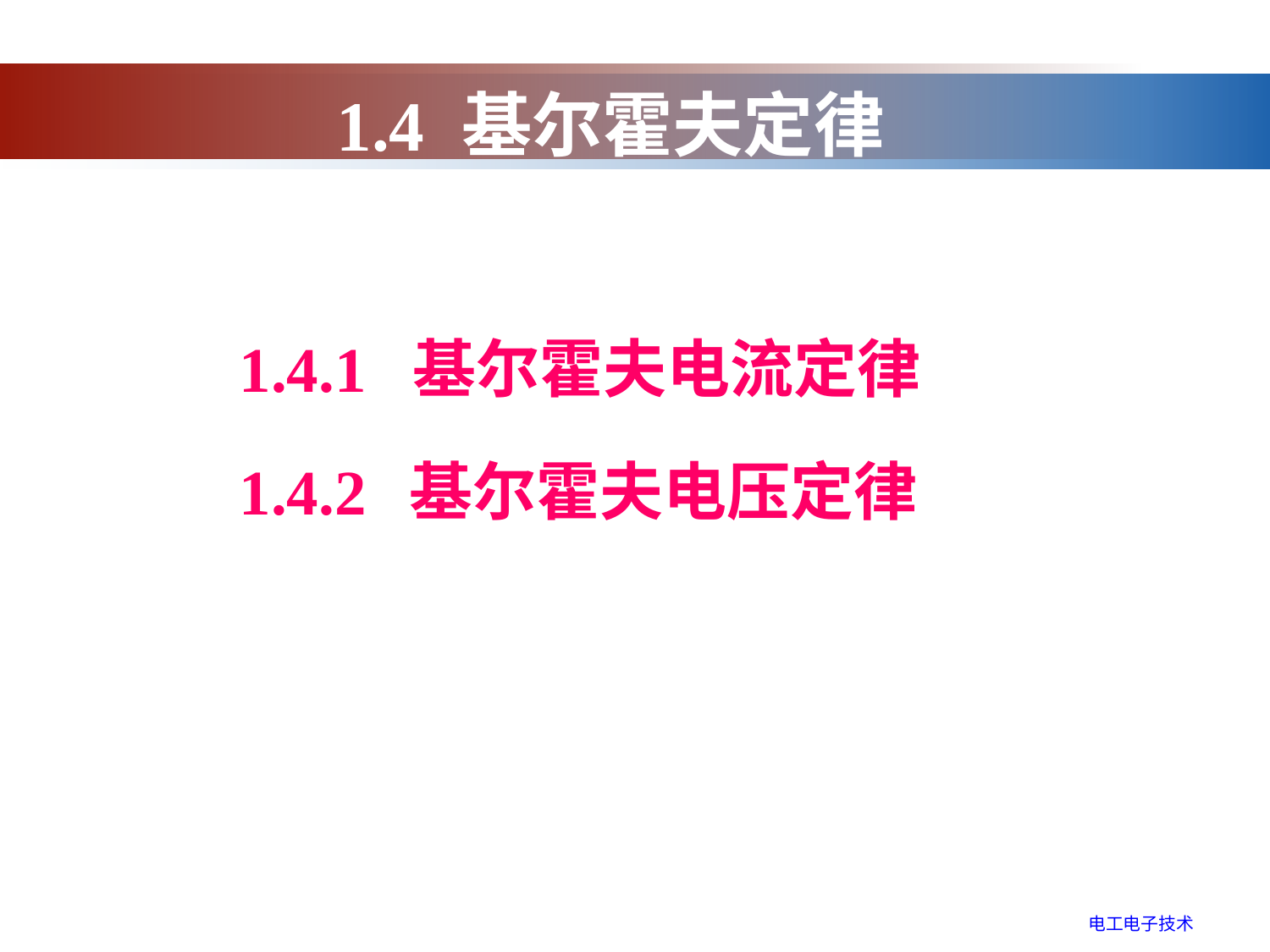

1.4 基尔霍夫定律
1.4.1  基尔霍夫电流定律
1.4.2  基尔霍夫电压定律
电工电子技术